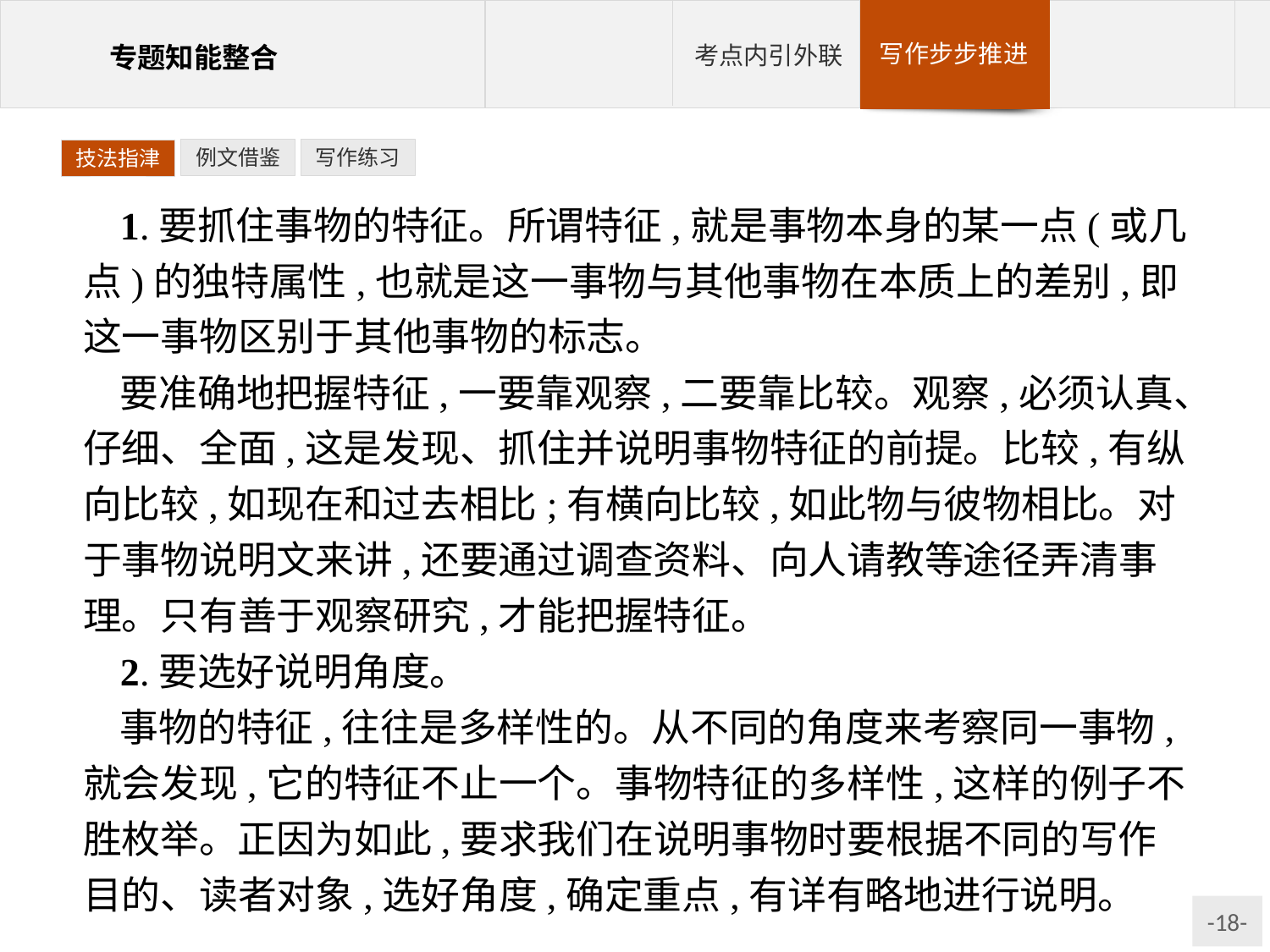

例文借鉴
写作练习
技法指津
1.要抓住事物的特征。所谓特征,就是事物本身的某一点(或几点)的独特属性,也就是这一事物与其他事物在本质上的差别,即这一事物区别于其他事物的标志。
要准确地把握特征,一要靠观察,二要靠比较。观察,必须认真、仔细、全面,这是发现、抓住并说明事物特征的前提。比较,有纵向比较,如现在和过去相比;有横向比较,如此物与彼物相比。对于事物说明文来讲,还要通过调查资料、向人请教等途径弄清事理。只有善于观察研究,才能把握特征。
2.要选好说明角度。
事物的特征,往往是多样性的。从不同的角度来考察同一事物,就会发现,它的特征不止一个。事物特征的多样性,这样的例子不胜枚举。正因为如此,要求我们在说明事物时要根据不同的写作目的、读者对象,选好角度,确定重点,有详有略地进行说明。